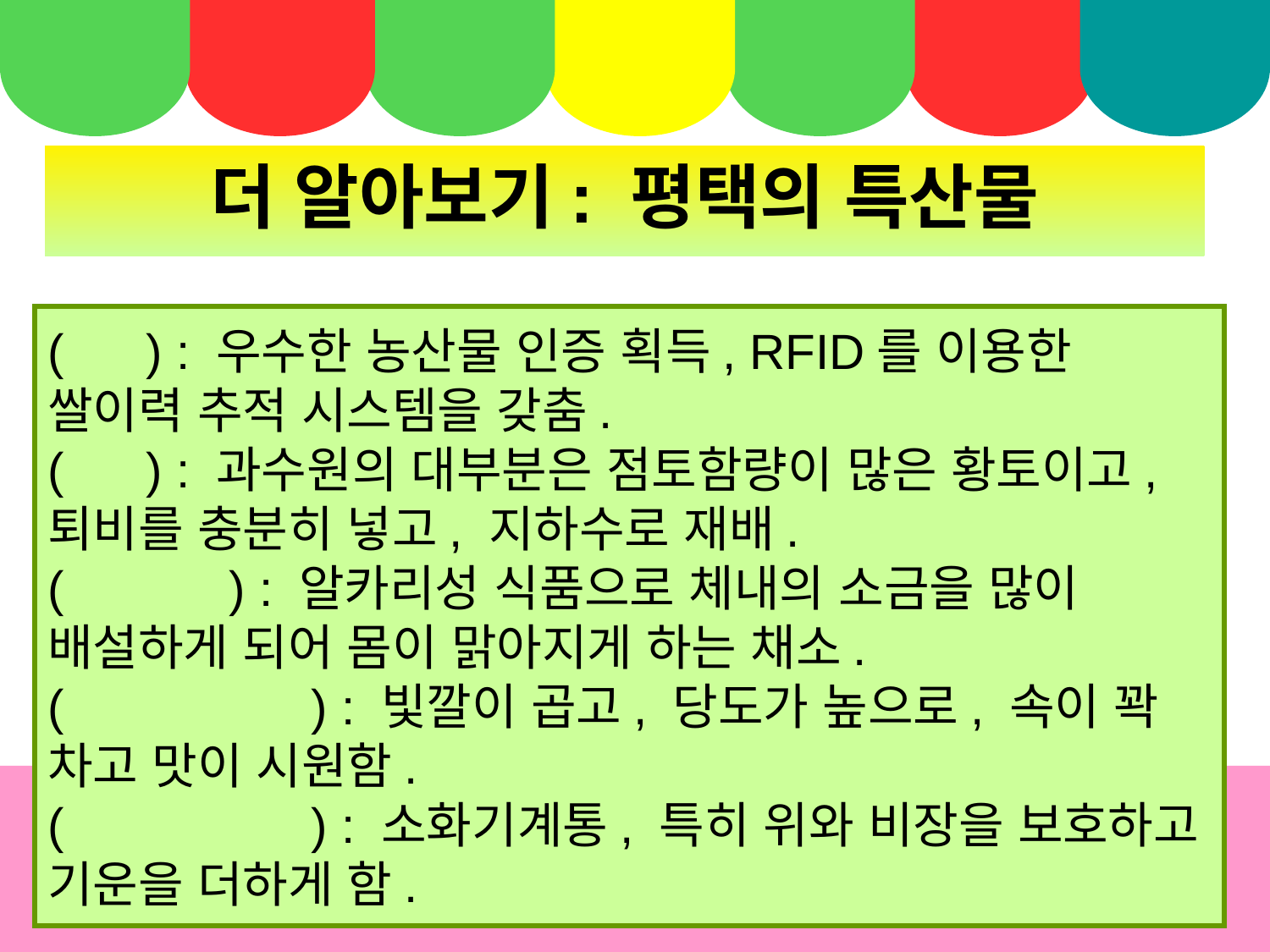

더 알아보기: 평택의 특산물
(      ) : 우수한 농산물 인증 획득, RFID를 이용한 쌀이력 추적 시스템을 갖춤.
(      ) : 과수원의 대부분은 점토함량이 많은 황토이고, 퇴비를 충분히 넣고, 지하수로 재배.
(            ) : 알카리성 식품으로 체내의 소금을 많이 배설하게 되어 몸이 맑아지게 하는 채소.
(                  ) : 빛깔이 곱고, 당도가 높으로, 속이 꽉 차고 맛이 시원함.
(                  ) : 소화기계통, 특히 위와 비장을 보호하고 기운을 더하게 함.